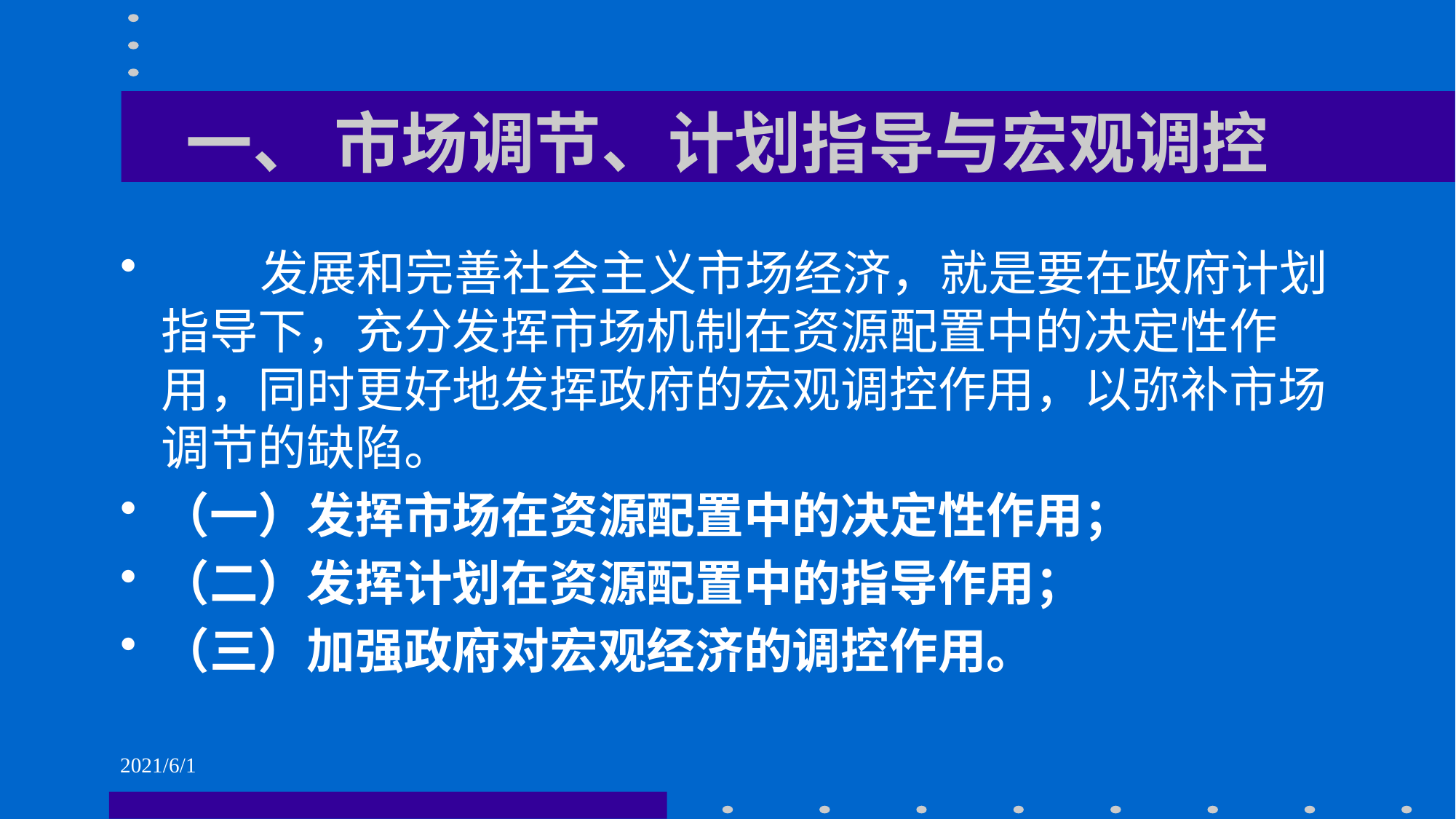

# 一、 市场调节、计划指导与宏观调控
        发展和完善社会主义市场经济，就是要在政府计划指导下，充分发挥市场机制在资源配置中的决定性作用，同时更好地发挥政府的宏观调控作用，以弥补市场调节的缺陷。
（一）发挥市场在资源配置中的决定性作用；
（二）发挥计划在资源配置中的指导作用；
（三）加强政府对宏观经济的调控作用。

2021/6/1